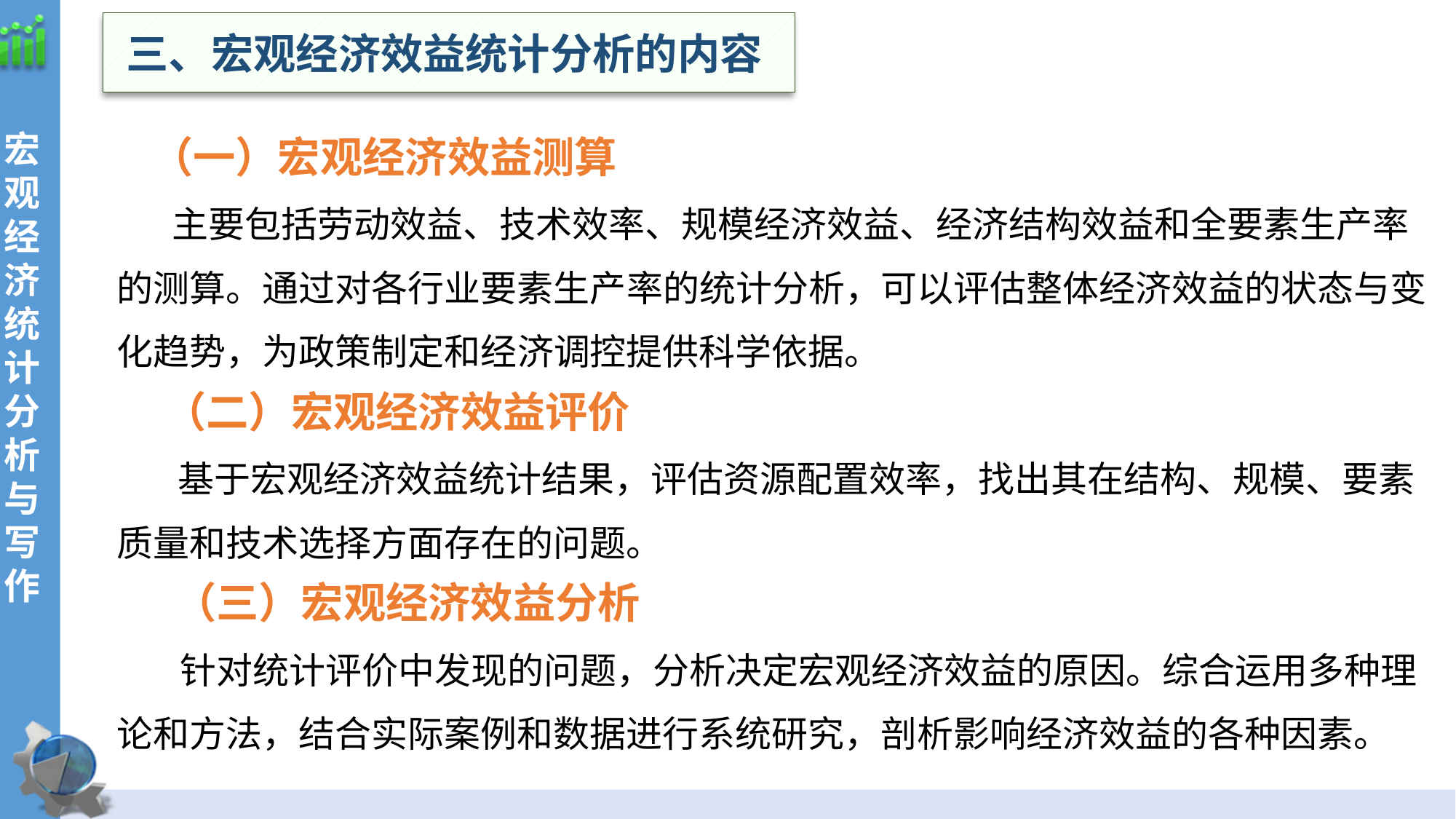

三、宏观经济效益统计分析的内容
        （一）宏观经济效益测算
         主要包括劳动效益、技术效率、规模经济效益、经济结构效益和全要素生产率的测算。通过对各行业要素生产率的统计分析，可以评估整体经济效益的状态与变化趋势，为政策制定和经济调控提供科学依据。
        （二）宏观经济效益评价
   基于宏观经济效益统计结果，评估资源配置效率，找出其在结构、规模、要素质量和技术选择方面存在的问题。
  （三）宏观经济效益分析
          针对统计评价中发现的问题，分析决定宏观经济效益的原因。综合运用多种理论和方法，结合实际案例和数据进行系统研究，剖析影响经济效益的各种因素。
9